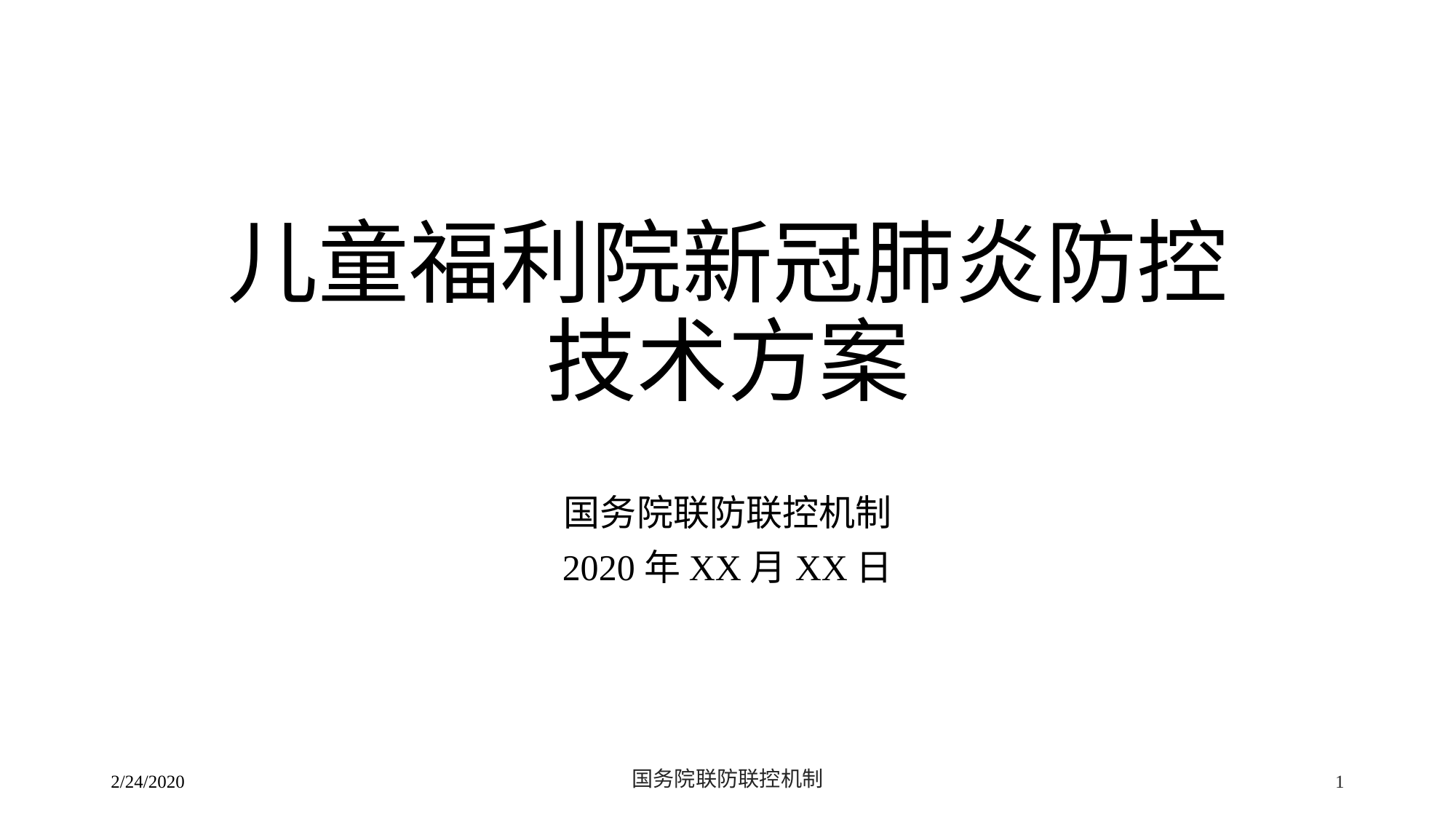

# 儿童福利院新冠肺炎防控 技术方案

国务院联防联控机制
2020年XX月XX日
2/24/2020
国务院联防联控机制
1